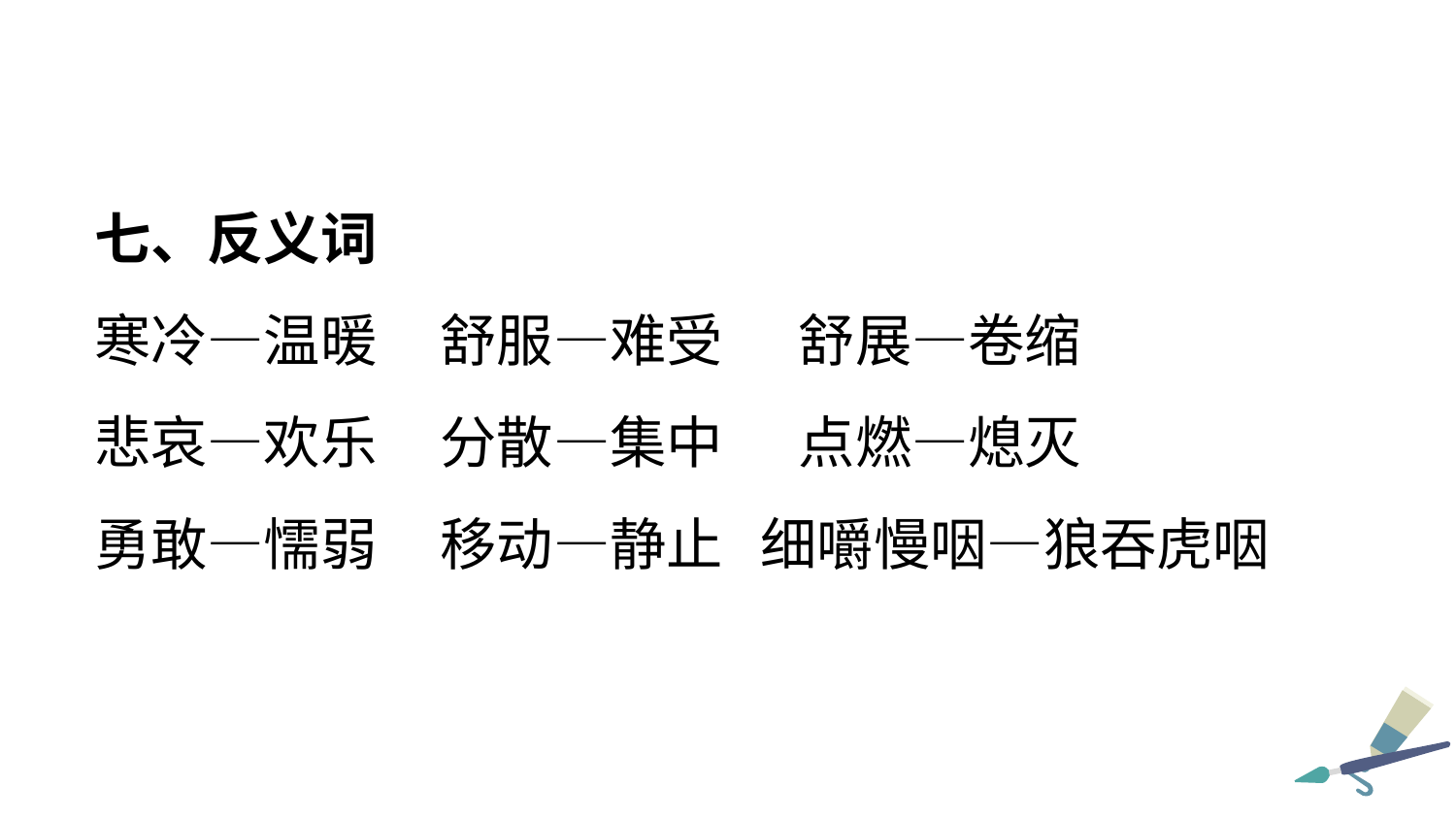

七、反义词
寒冷—温暖     舒服—难受      舒展—卷缩
悲哀—欢乐     分散—集中      点燃—熄灭
勇敢—懦弱     移动—静止   细嚼慢咽—狼吞虎咽